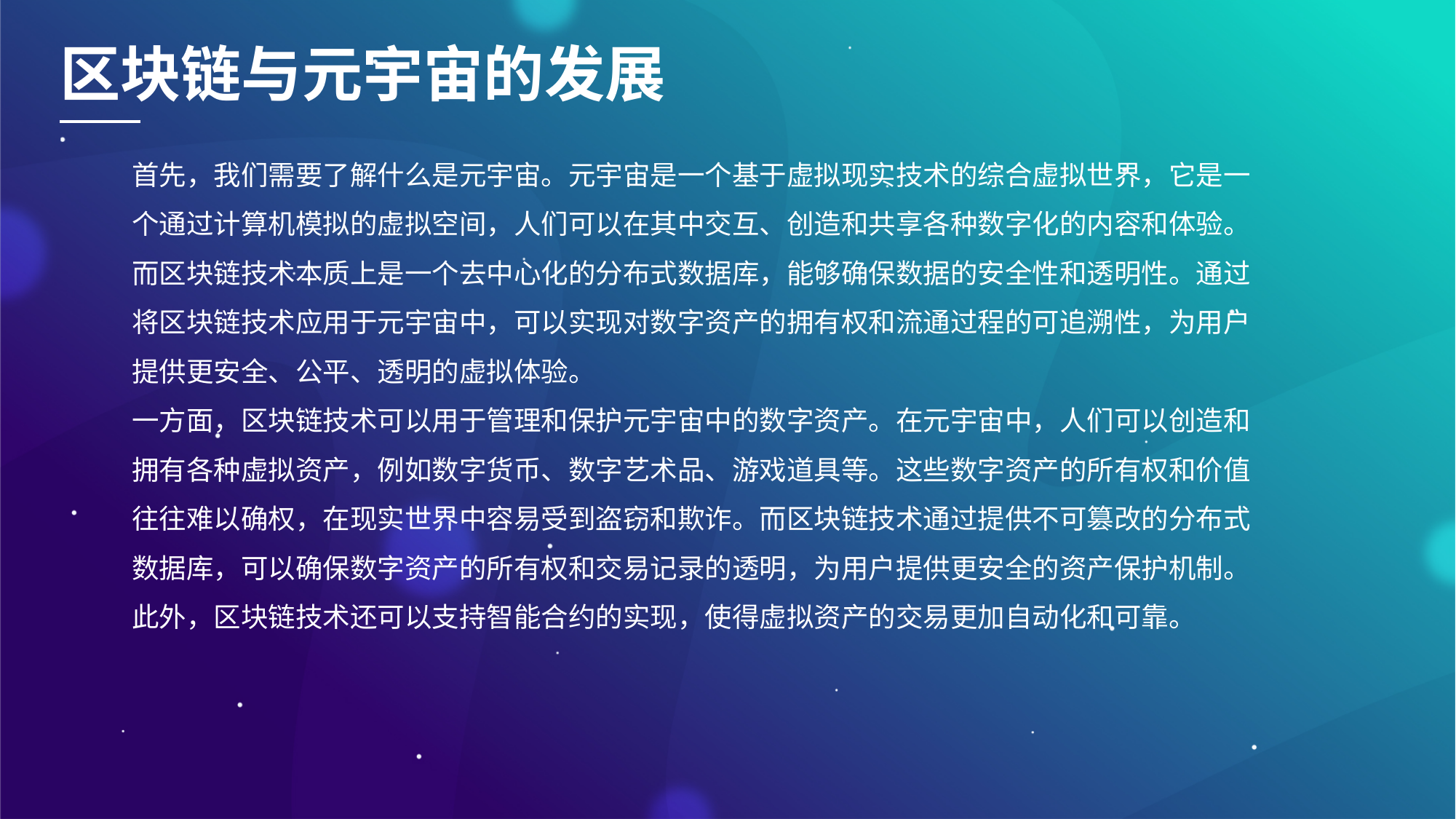

区块链与元宇宙的发展
首先，我们需要了解什么是元宇宙。元宇宙是一个基于虚拟现实技术的综合虚拟世界，它是一个通过计算机模拟的虚拟空间，人们可以在其中交互、创造和共享各种数字化的内容和体验。而区块链技术本质上是一个去中心化的分布式数据库，能够确保数据的安全性和透明性。通过将区块链技术应用于元宇宙中，可以实现对数字资产的拥有权和流通过程的可追溯性，为用户提供更安全、公平、透明的虚拟体验。
一方面，区块链技术可以用于管理和保护元宇宙中的数字资产。在元宇宙中，人们可以创造和拥有各种虚拟资产，例如数字货币、数字艺术品、游戏道具等。这些数字资产的所有权和价值往往难以确权，在现实世界中容易受到盗窃和欺诈。而区块链技术通过提供不可篡改的分布式数据库，可以确保数字资产的所有权和交易记录的透明，为用户提供更安全的资产保护机制。此外，区块链技术还可以支持智能合约的实现，使得虚拟资产的交易更加自动化和可靠。